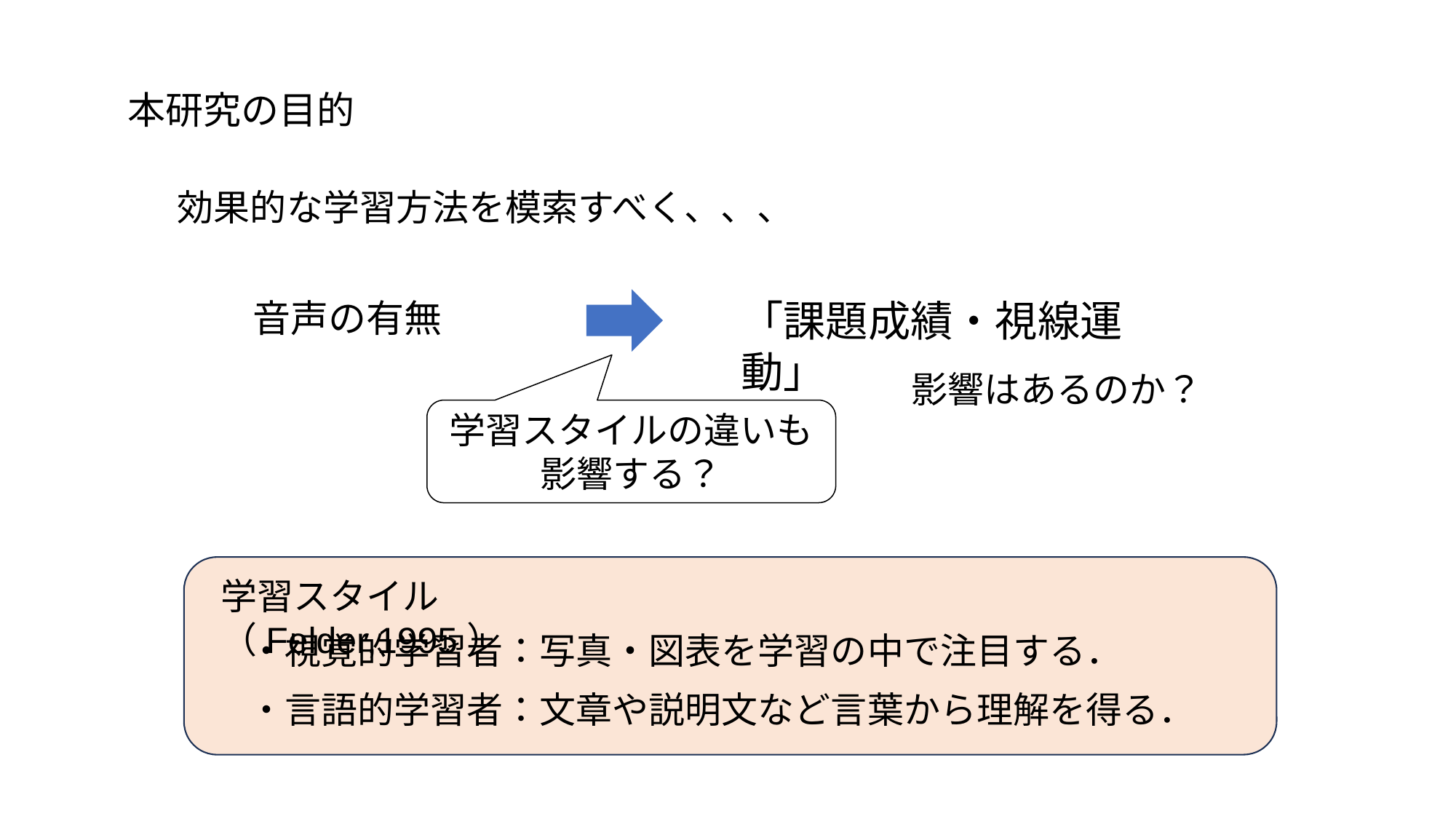

本研究の目的
効果的な学習方法を模索すべく、、、
音声の有無

「課題成績・視線運動」
影響はあるのか？
学習スタイルの違いも
影響する？

学習スタイル（Felder,1995）
・視覚的学習者：写真・図表を学習の中で注目する．
・言語的学習者：文章や説明文など言葉から理解を得る．